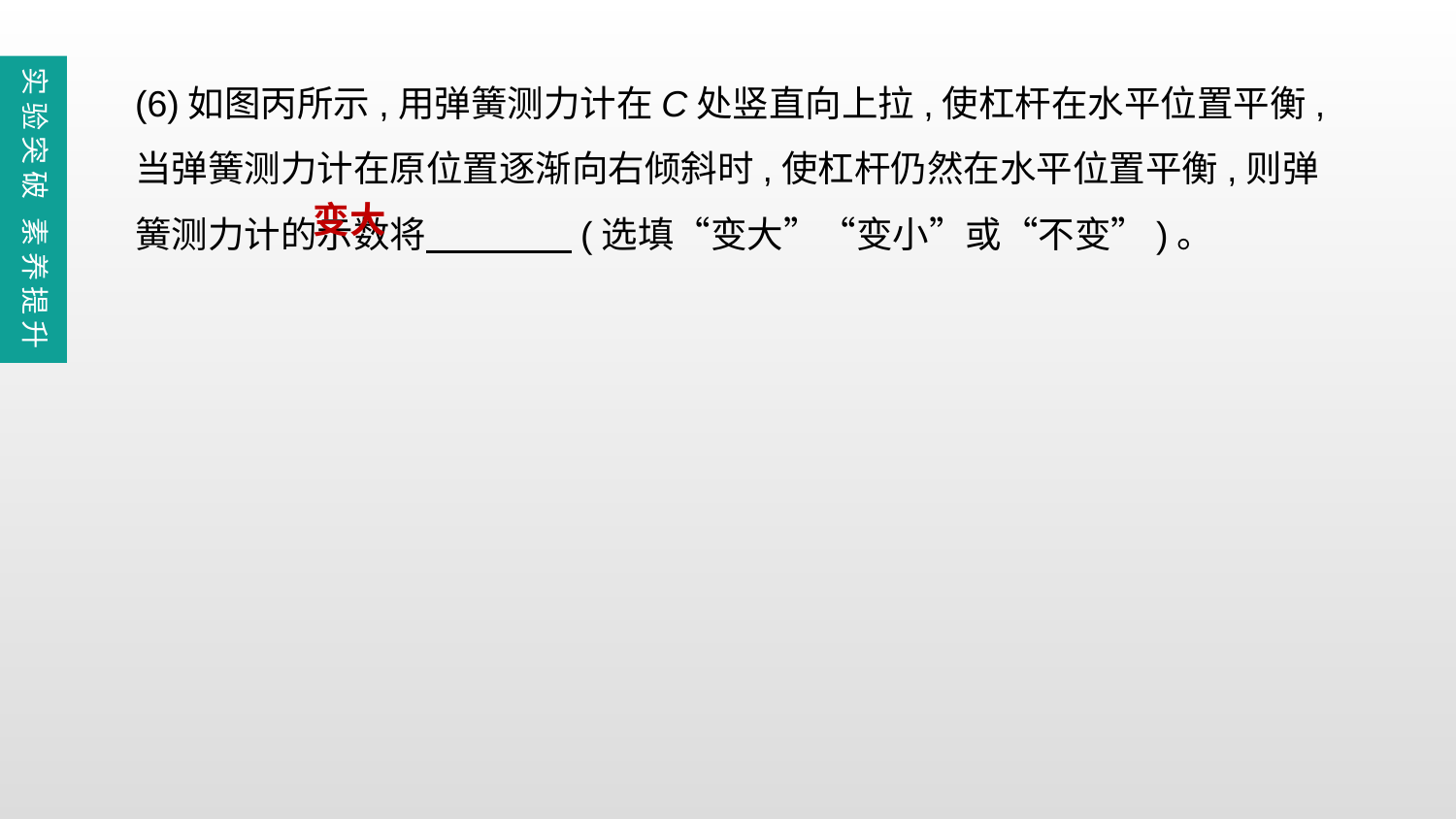

(6)如图丙所示,用弹簧测力计在C处竖直向上拉,使杠杆在水平位置平衡,当弹簧测力计在原位置逐渐向右倾斜时,使杠杆仍然在水平位置平衡,则弹簧测力计的示数将　　　　(选填“变大”“变小”或“不变”)。

实验突破 素养提升
变大